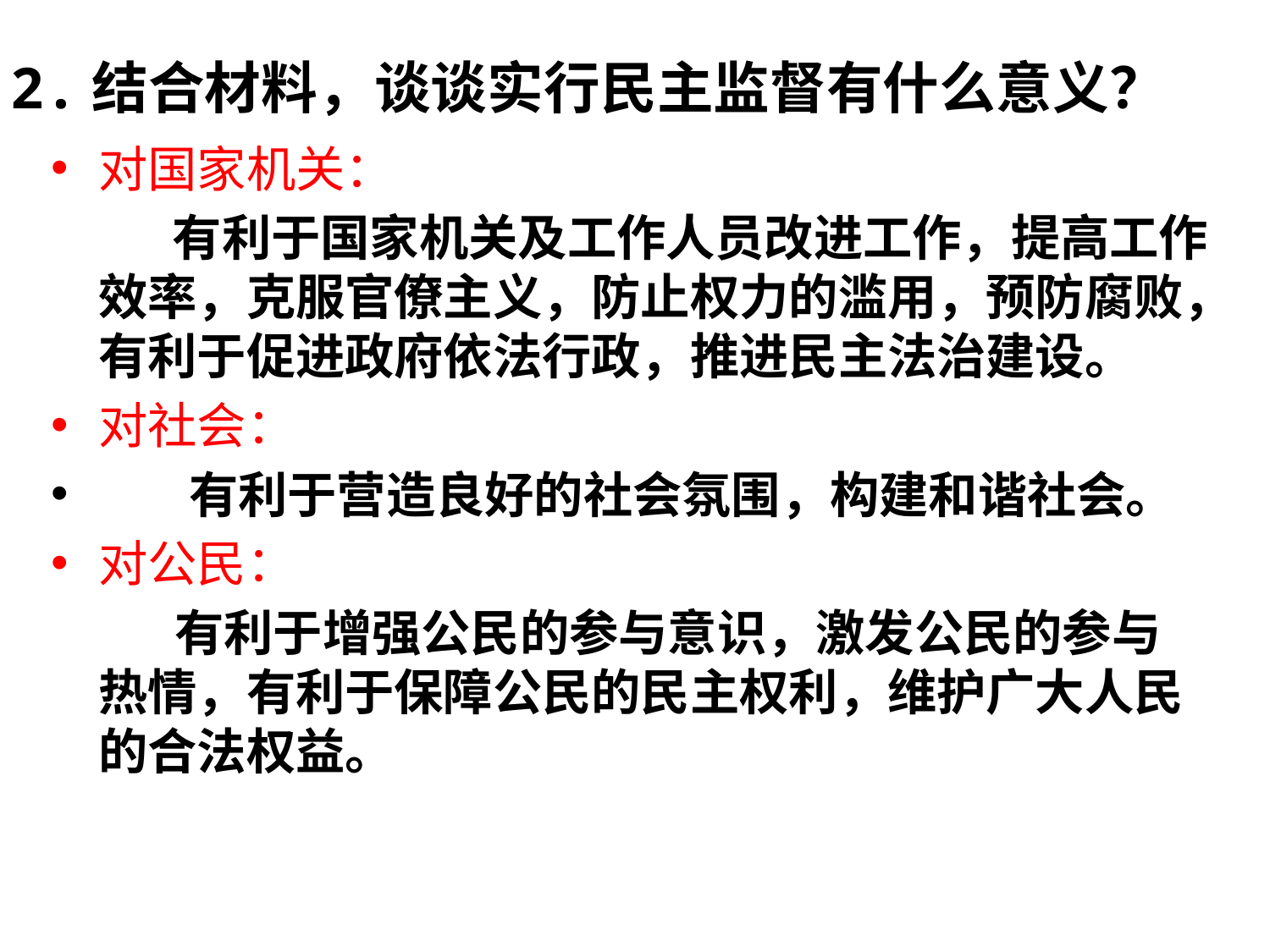

2.结合材料，谈谈实行民主监督有什么意义？
对国家机关：
          有利于国家机关及工作人员改进工作，提高工作效率，克服官僚主义，防止权力的滥用，预防腐败，有利于促进政府依法行政，推进民主法治建设。
对社会：
       有利于营造良好的社会氛围，构建和谐社会。
对公民：
          有利于增强公民的参与意识，激发公民的参与热情，有利于保障公民的民主权利，维护广大人民的合法权益。